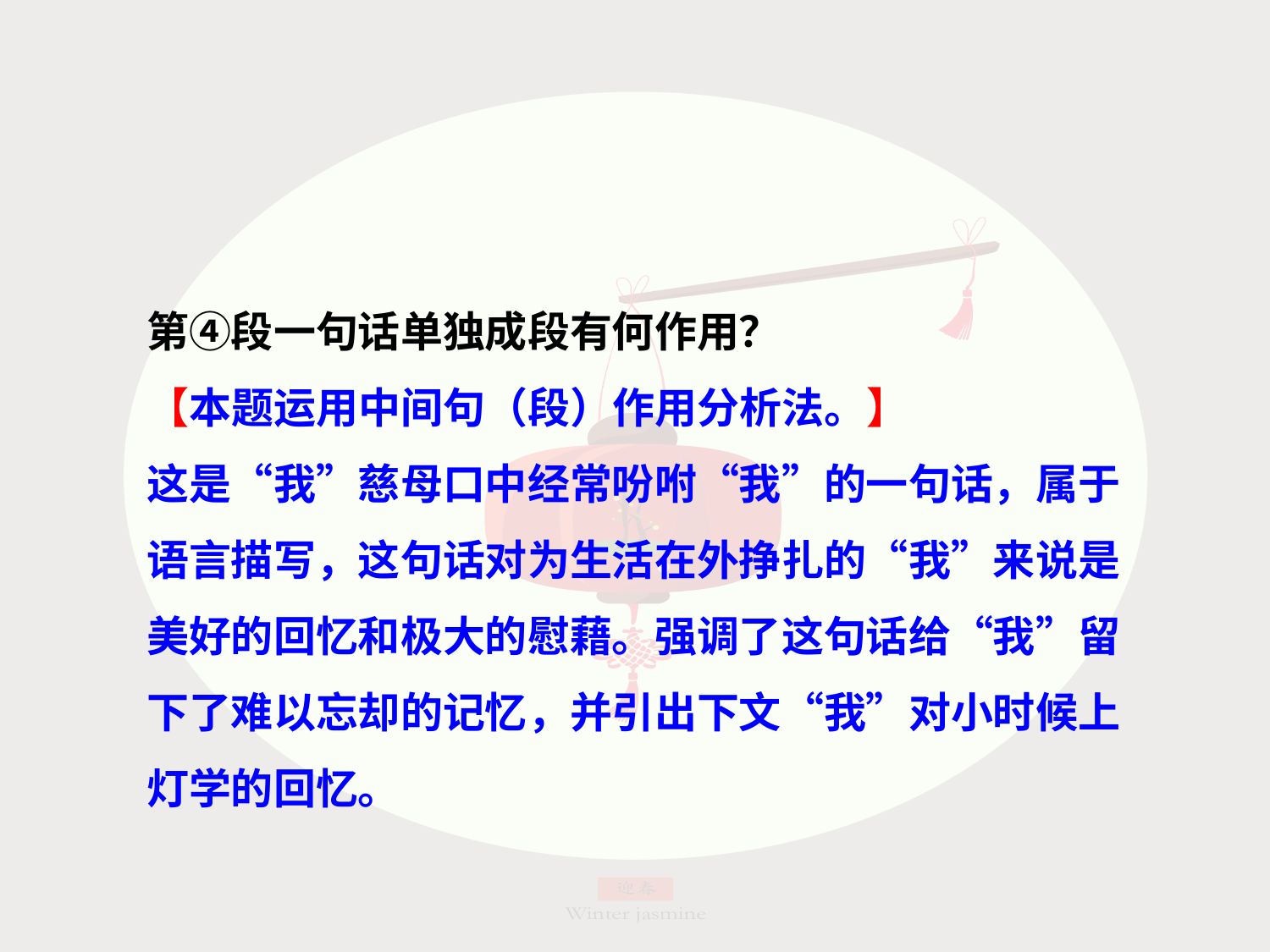

第④段一句话单独成段有何作用？
【本题运用中间句（段）作用分析法。】
这是“我”慈母口中经常吩咐“我”的一句话，属于语言描写，这句话对为生活在外挣扎的“我”来说是美好的回忆和极大的慰藉。强调了这句话给“我”留下了难以忘却的记忆，并引出下文“我”对小时候上灯学的回忆。